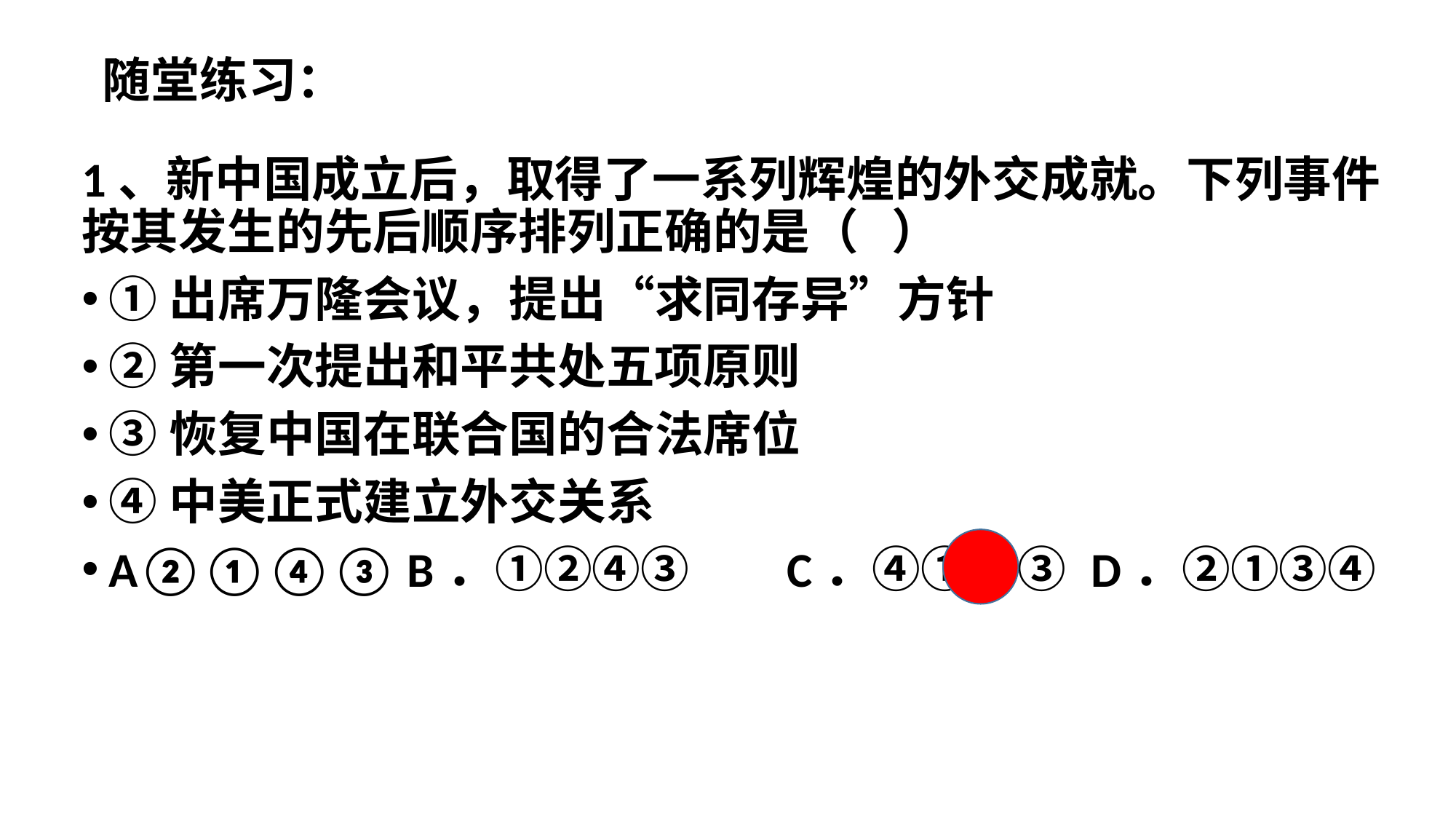

随堂练习：
1、新中国成立后，取得了一系列辉煌的外交成就。下列事件按其发生的先后顺序排列正确的是（   ）
①出席万隆会议，提出“求同存异”方针
②第一次提出和平共处五项原则
③恢复中国在联合国的合法席位
④中美正式建立外交关系
A②①④③ B．①②④③	 C．④①②③	D．②①③④